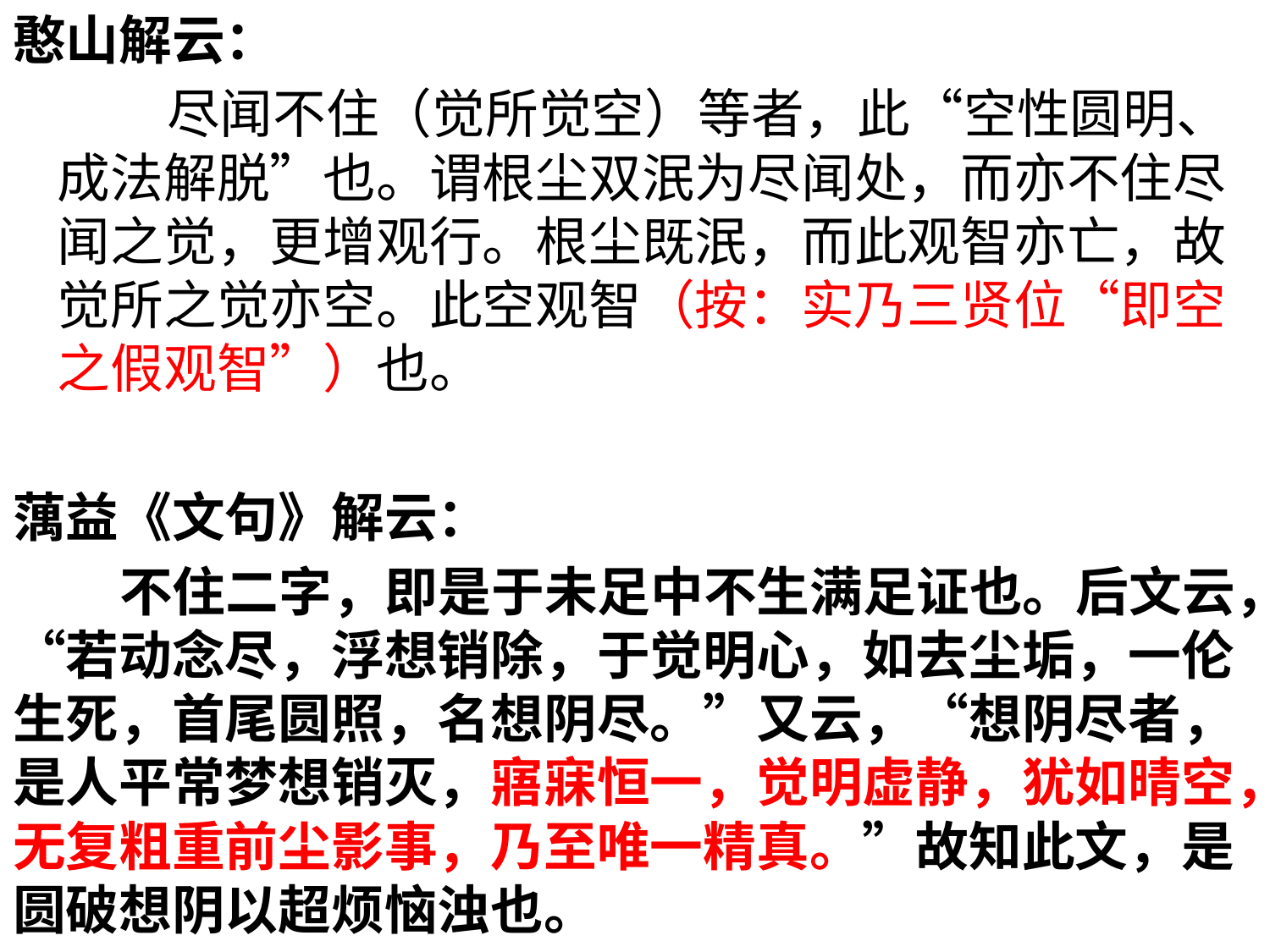

憨山解云：
            尽闻不住（觉所觉空）等者，此“空性圆明、成法解脱”也。谓根尘双泯为尽闻处，而亦不住尽闻之觉，更增观行。根尘既泯，而此观智亦亡，故觉所之觉亦空。此空观智（按：实乃三贤位“即空之假观智”）也。

蕅益《文句》解云：
        不住二字，即是于未足中不生满足证也。后文云，“若动念尽，浮想销除，于觉明心，如去尘垢，一伦生死，首尾圆照，名想阴尽。”又云，“想阴尽者，是人平常梦想销灭，寤寐恒一，觉明虚静，犹如晴空，无复粗重前尘影事，乃至唯一精真。”故知此文，是圆破想阴以超烦恼浊也。